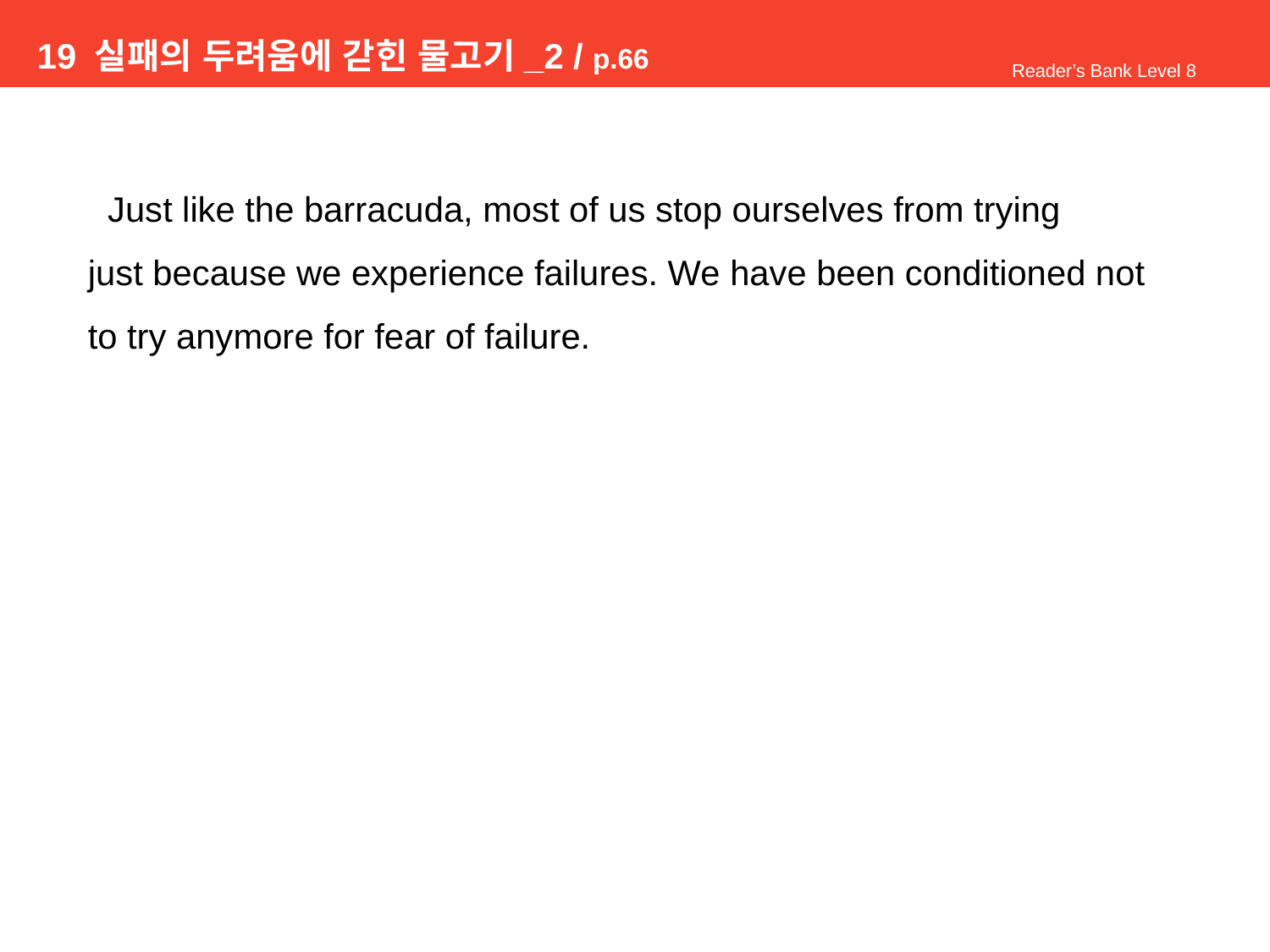

# 19 실패의 두려움에 갇힌 물고기_2 / p.66
Reader’s Bank Level 8

  Just like the barracuda, most of us stop ourselves from trying
just because we experience failures. We have been conditioned not
to try anymore for fear of failure.